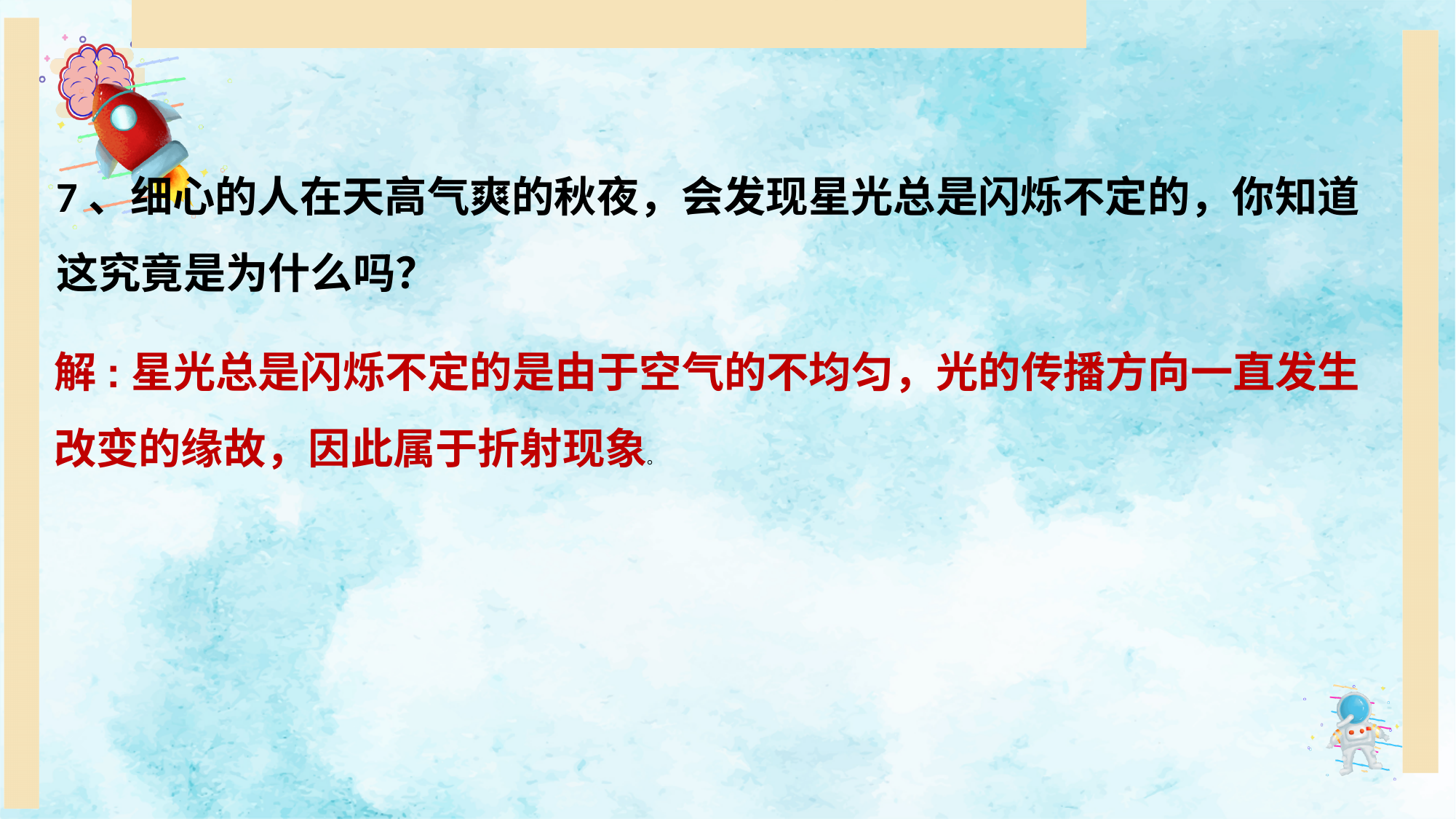

7、细心的人在天高气爽的秋夜，会发现星光总是闪烁不定的，你知道这究竟是为什么吗？
解:星光总是闪烁不定的是由于空气的不均匀，光的传播方向一直发生改变的缘故，因此属于折射现象。